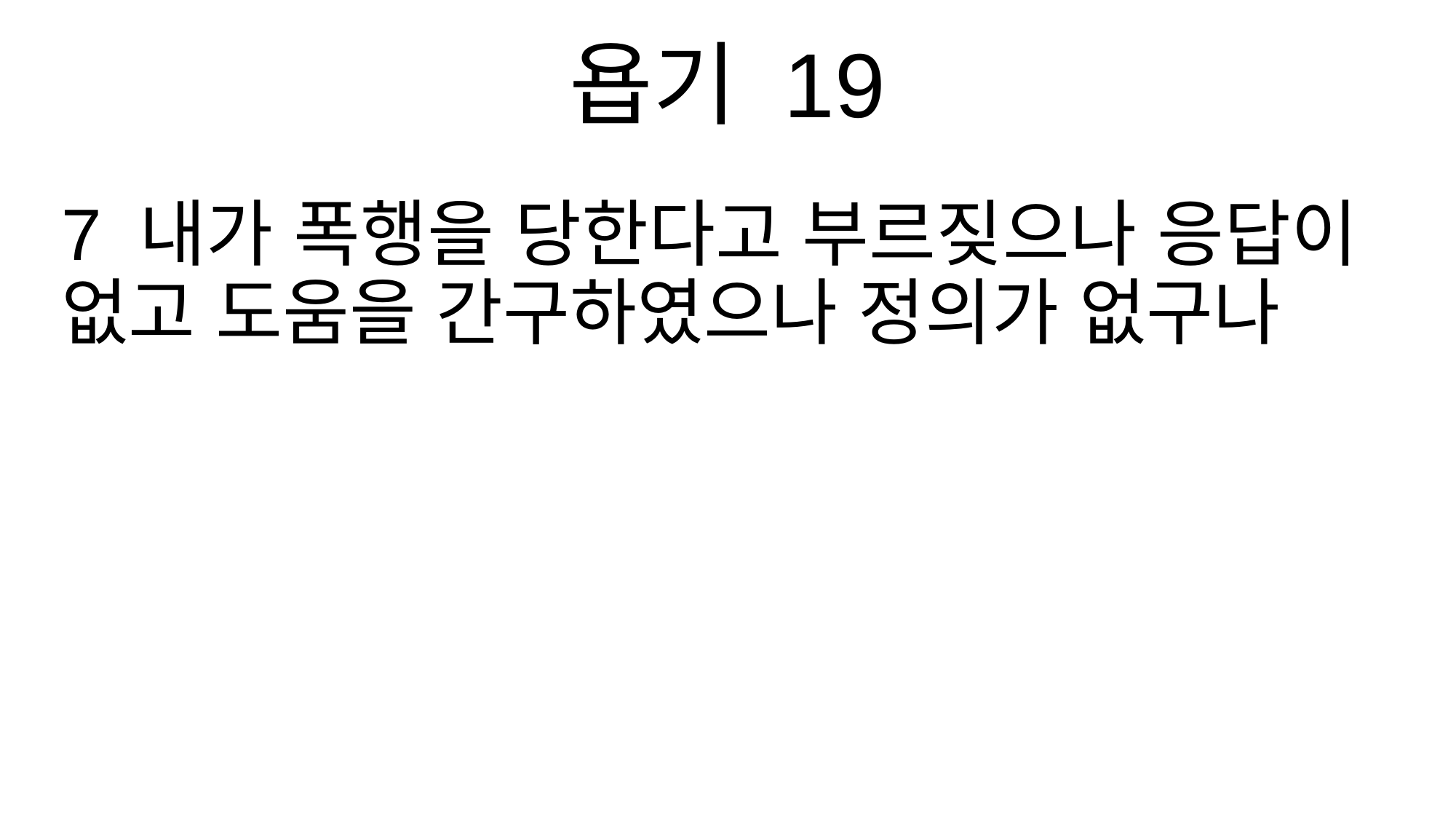

욥기 19
7 내가 폭행을 당한다고 부르짖으나 응답이 없고 도움을 간구하였으나 정의가 없구나